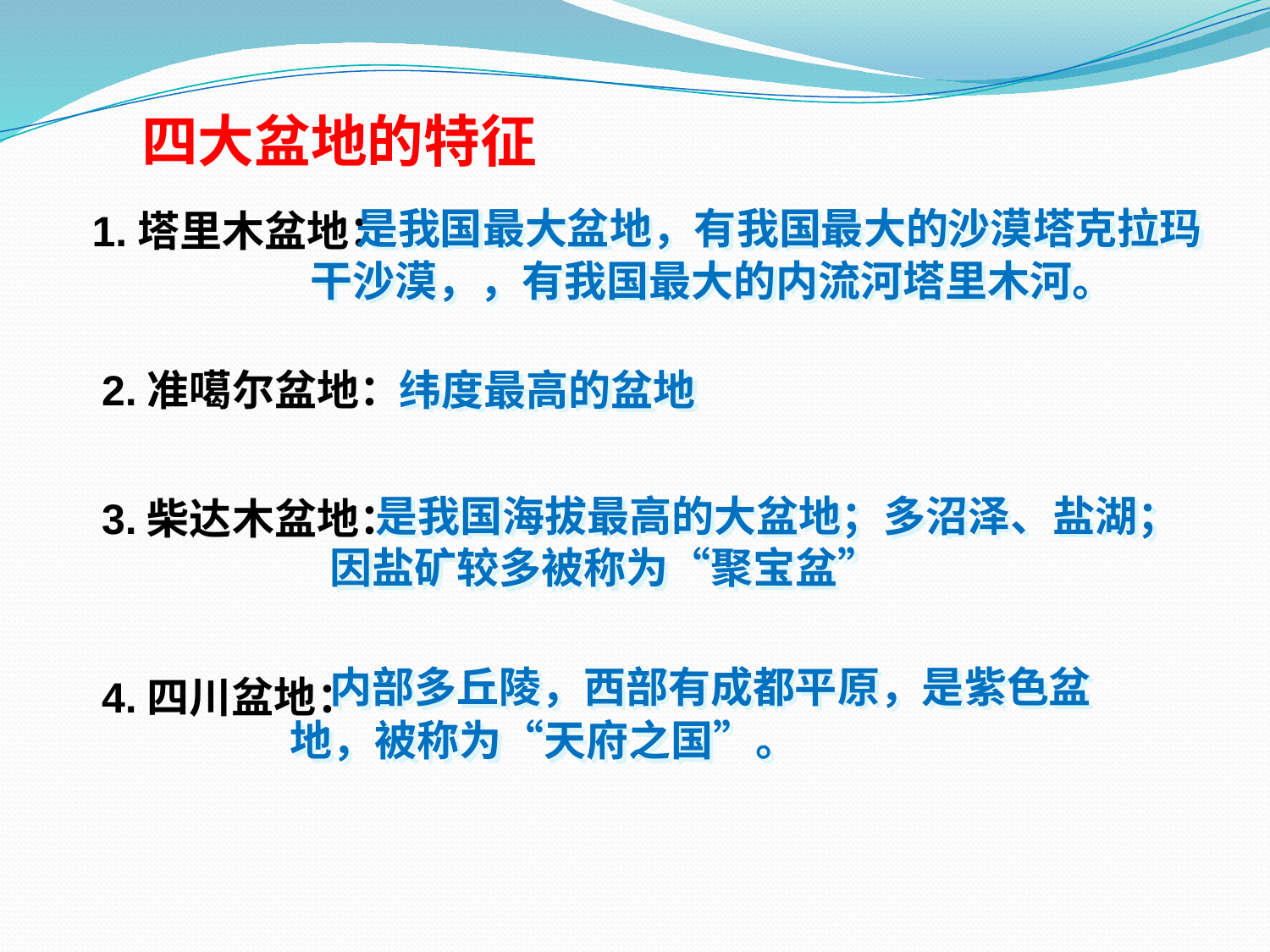

四大盆地的特征
   是我国最大盆地，有我国最大的沙漠塔克拉玛干沙漠，，有我国最大的内流河塔里木河。

1.塔里木盆地：

2.准噶尔盆地：
纬度最高的盆地

   是我国海拔最高的大盆地；多沼泽、盐湖；因盐矿较多被称为“聚宝盆”

3.柴达木盆地：
  内部多丘陵，西部有成都平原，是紫色盆地，被称为“天府之国”。

4.四川盆地：